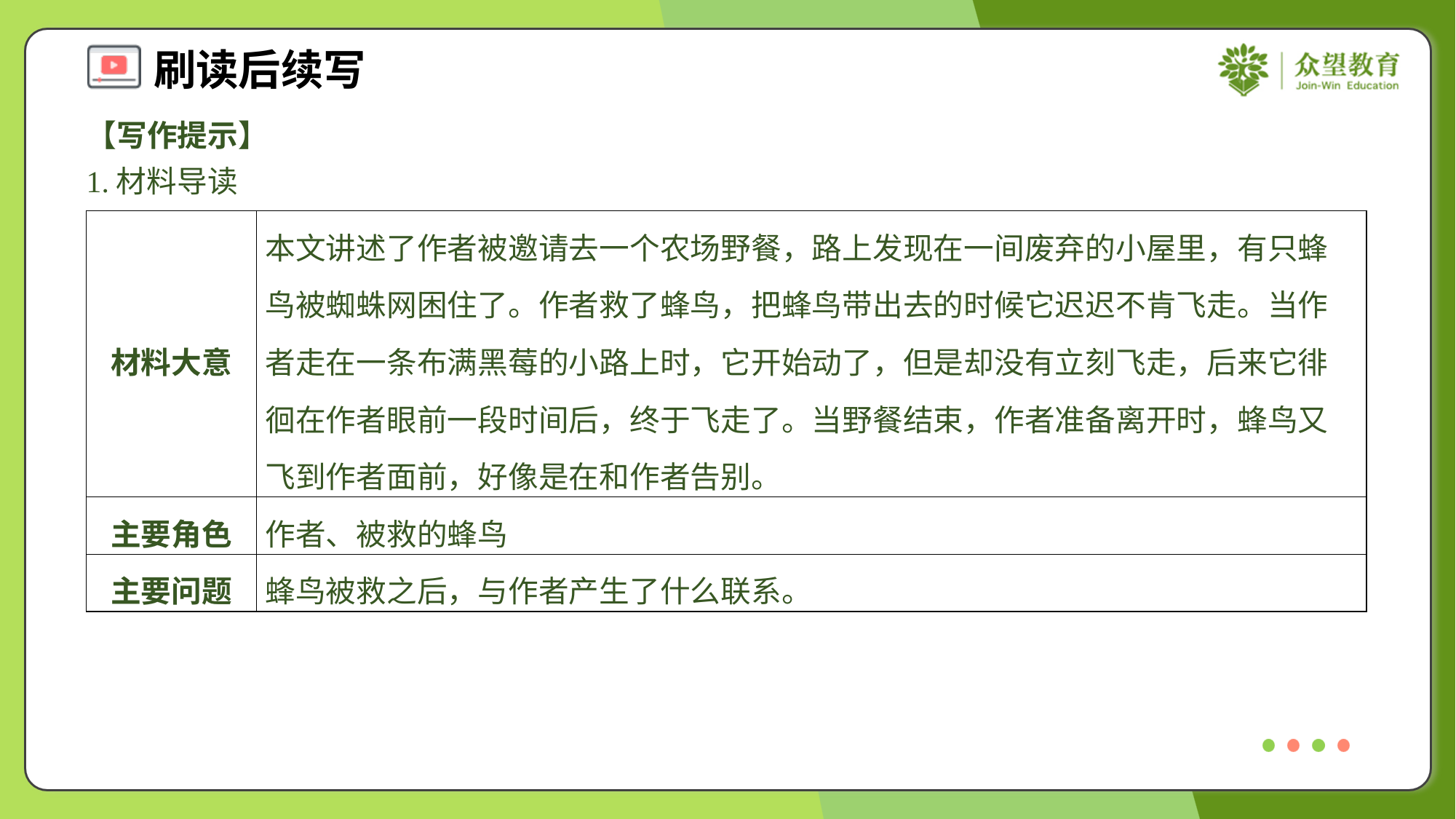

【写作提示】
1.材料导读
| 材料大意 | 本文讲述了作者被邀请去一个农场野餐，路上发现在一间废弃的小屋里，有只蜂鸟被蜘蛛网困住了。作者救了蜂鸟，把蜂鸟带出去的时候它迟迟不肯飞走。当作者走在一条布满黑莓的小路上时，它开始动了，但是却没有立刻飞走，后来它徘徊在作者眼前一段时间后，终于飞走了。当野餐结束，作者准备离开时，蜂鸟又飞到作者面前，好像是在和作者告别。 |
| --- | --- |
| 主要角色 | 作者、被救的蜂鸟 |
| 主要问题 | 蜂鸟被救之后，与作者产生了什么联系。 |